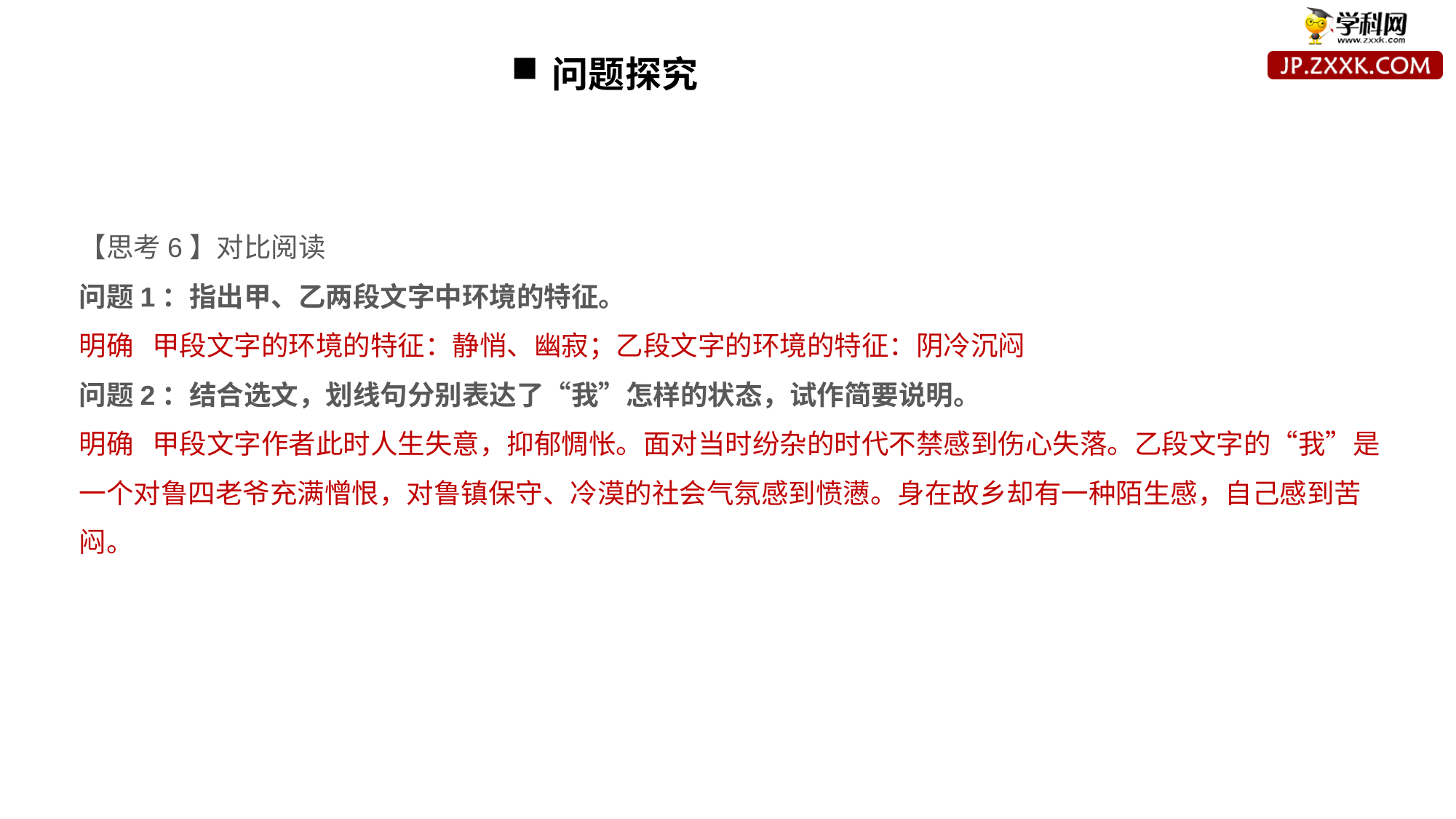

问题探究

【思考6】对比阅读
问题1：指出甲、乙两段文字中环境的特征。
明确   甲段文字的环境的特征：静悄、幽寂；乙段文字的环境的特征：阴冷沉闷
问题2：结合选文，划线句分别表达了“我”怎样的状态，试作简要说明。
明确   甲段文字作者此时人生失意，抑郁惆怅。面对当时纷杂的时代不禁感到伤心失落。乙段文字的“我”是一个对鲁四老爷充满憎恨，对鲁镇保守、冷漠的社会气氛感到愤懑。身在故乡却有一种陌生感，自己感到苦闷。